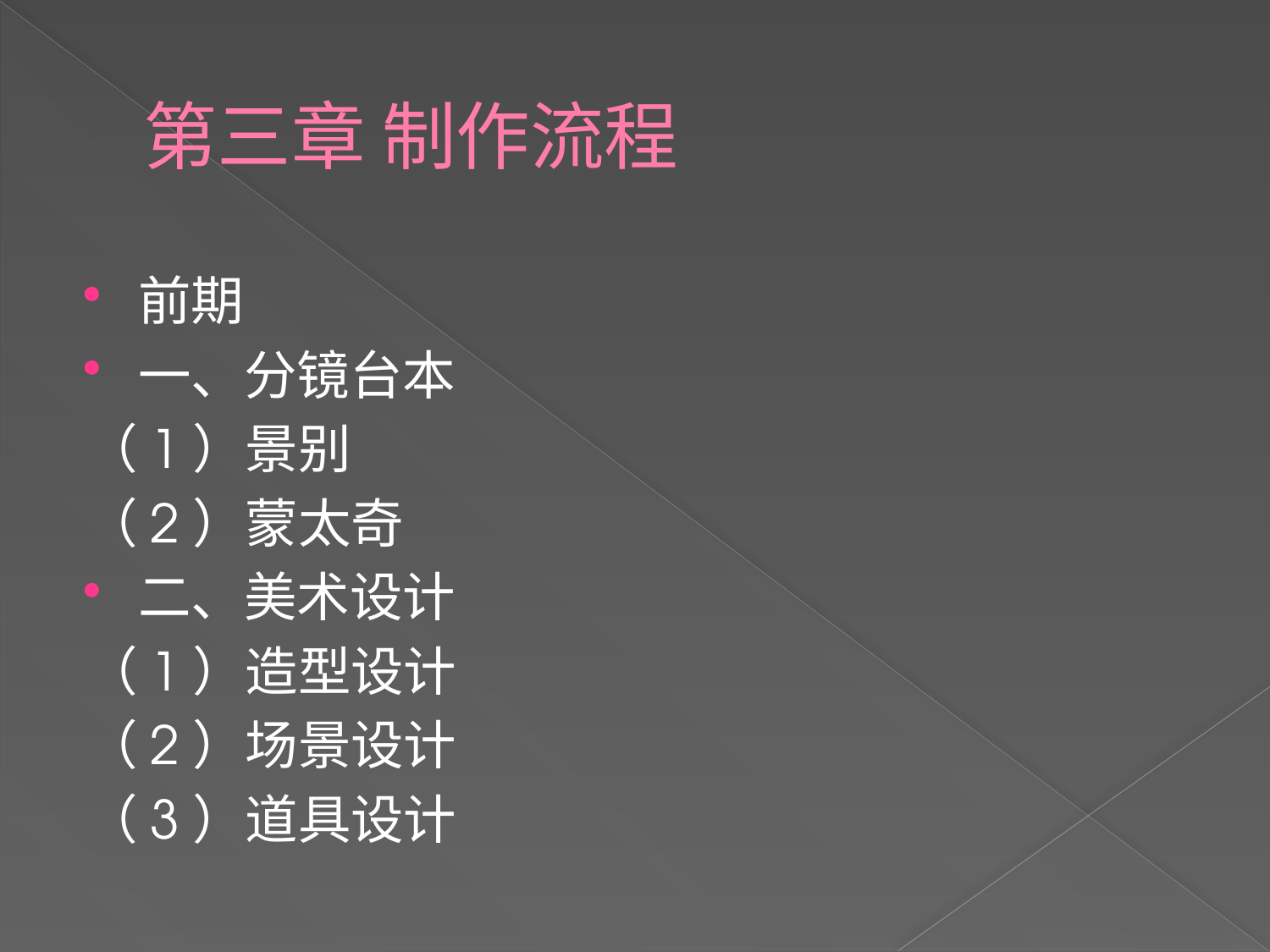

# 第三章 制作流程
前期
一、分镜台本
（1）景别
（2）蒙太奇
二、美术设计
（1）造型设计
（2）场景设计
（3）道具设计